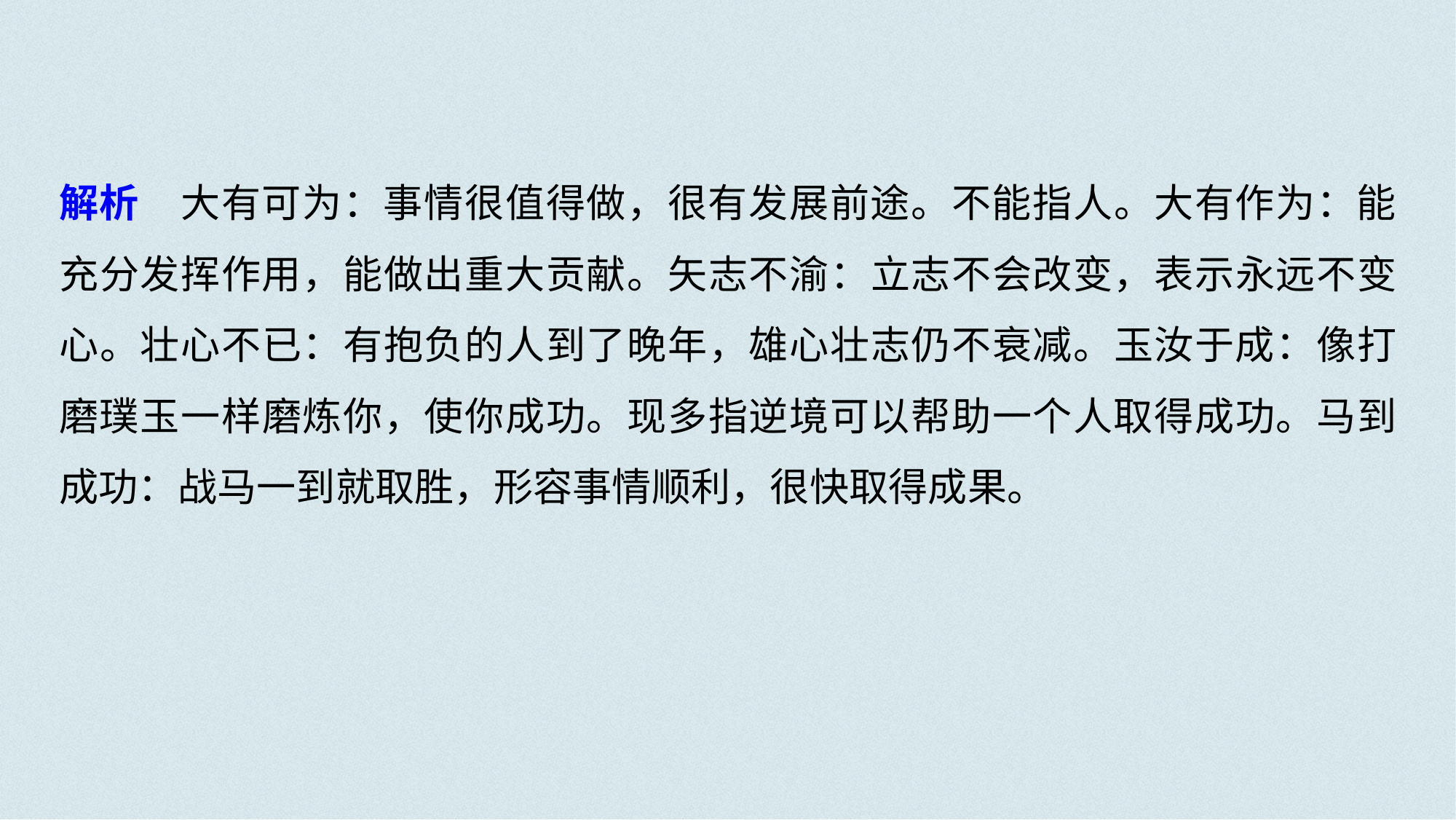

解析　大有可为：事情很值得做，很有发展前途。不能指人。大有作为：能充分发挥作用，能做出重大贡献。矢志不渝：立志不会改变，表示永远不变心。壮心不已：有抱负的人到了晚年，雄心壮志仍不衰减。玉汝于成：像打磨璞玉一样磨炼你，使你成功。现多指逆境可以帮助一个人取得成功。马到成功：战马一到就取胜，形容事情顺利，很快取得成果。